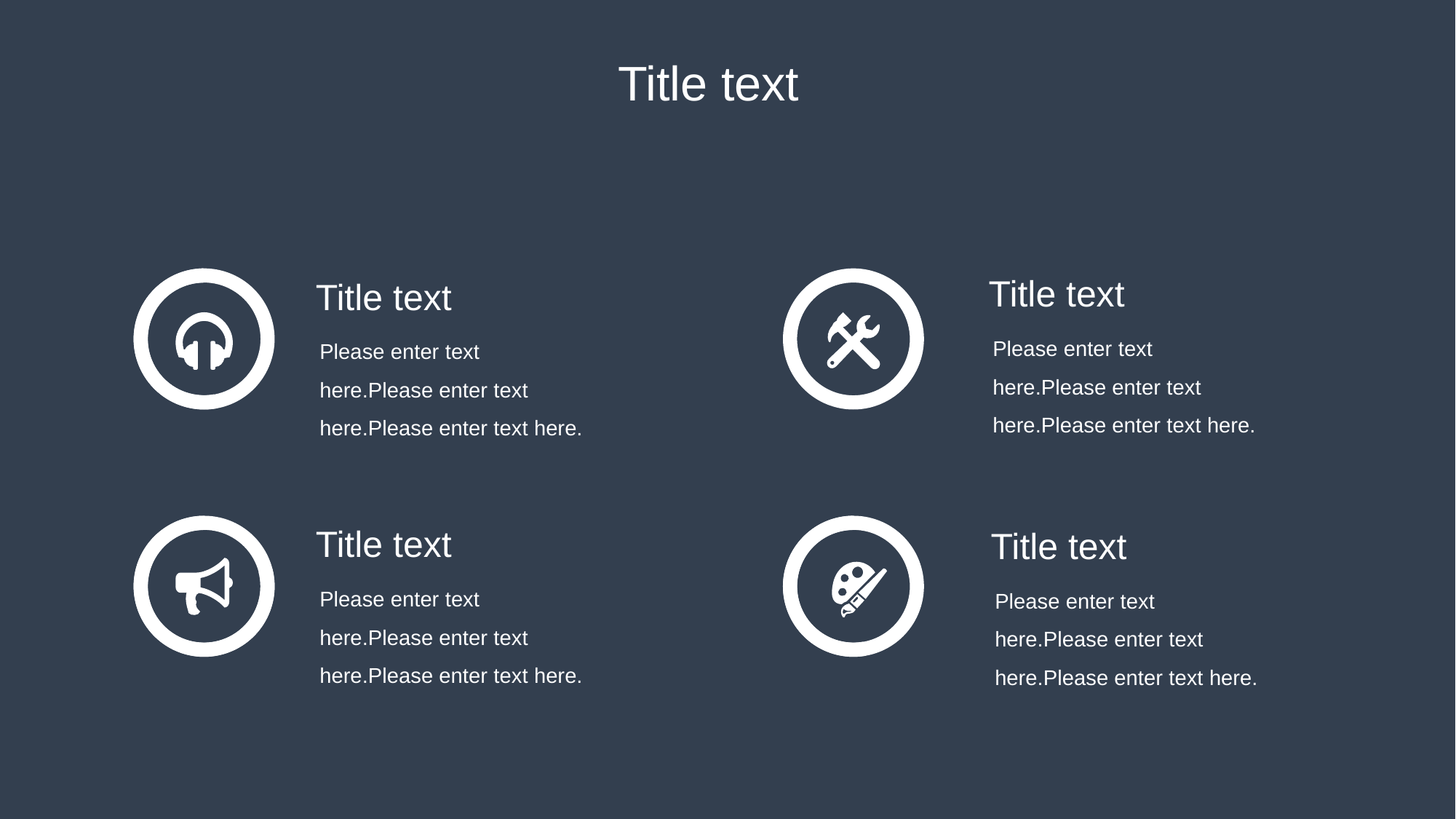

Title text
Title text

Title text

Please enter text here.Please enter text here.Please enter text here.
Please enter text here.Please enter text here.Please enter text here.

Title text

Title text

Please enter text here.Please enter text here.Please enter text here.
Please enter text here.Please enter text here.Please enter text here.
PPT下载 http://www.1ppt.com/xiazai/